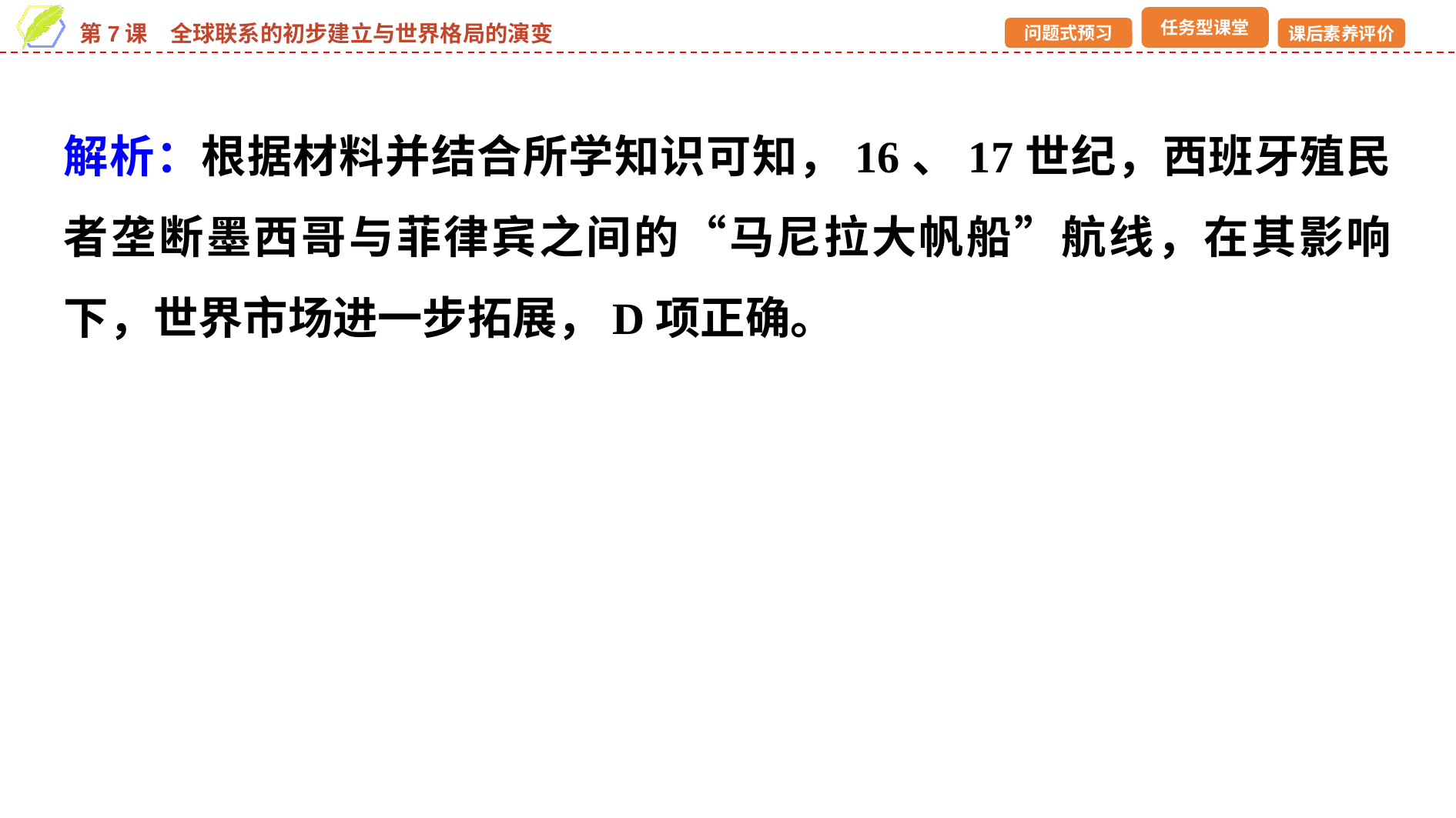

解析：根据材料并结合所学知识可知，16、17世纪，西班牙殖民者垄断墨西哥与菲律宾之间的“马尼拉大帆船”航线，在其影响下，世界市场进一步拓展，D项正确。